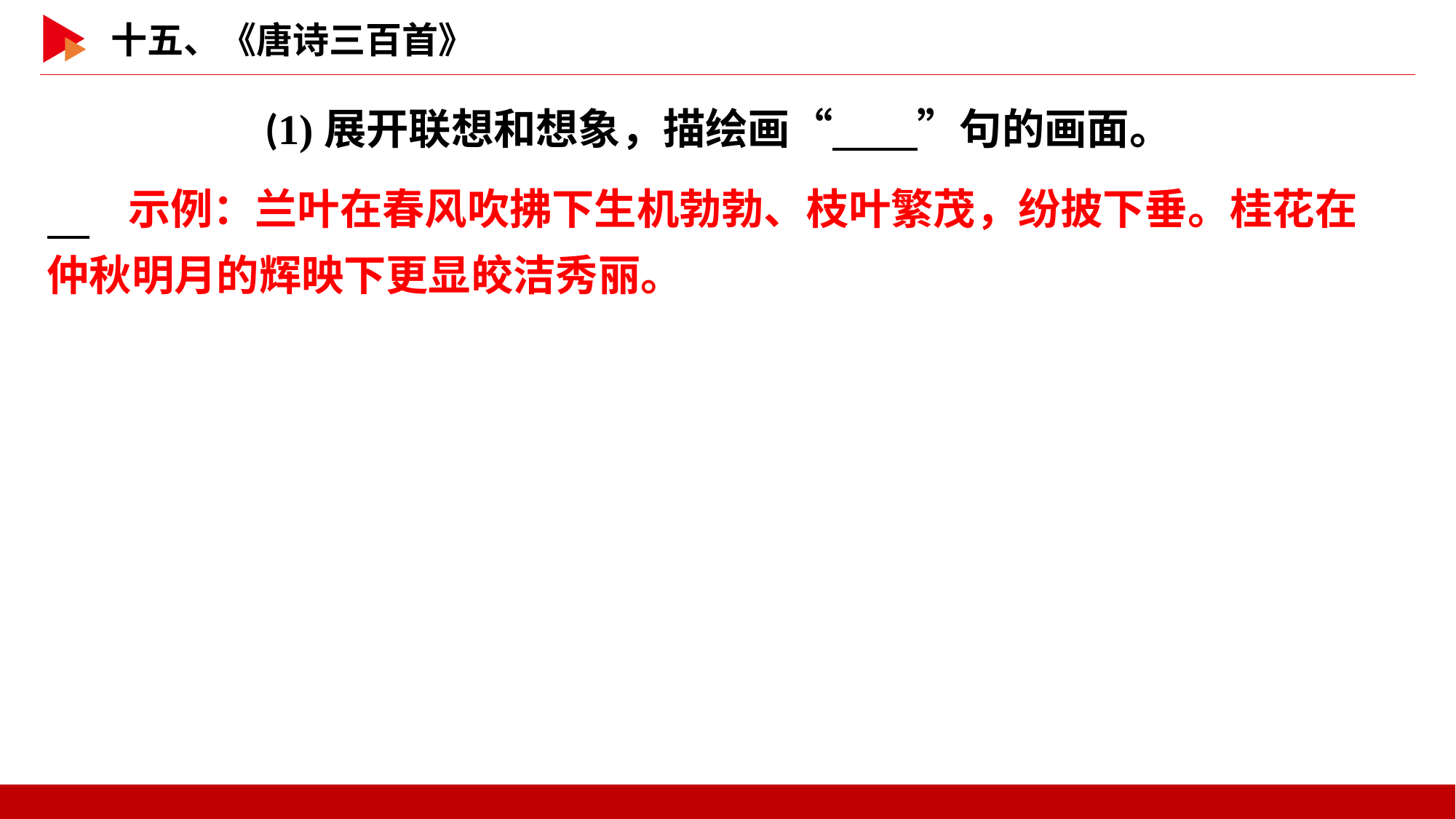

(1)展开联想和想象，描绘画“　　”句的画面。
　    示例：兰叶在春风吹拂下生机勃勃、枝叶繁茂，纷披下垂。桂花在仲秋明月的辉映下更显皎洁秀丽。